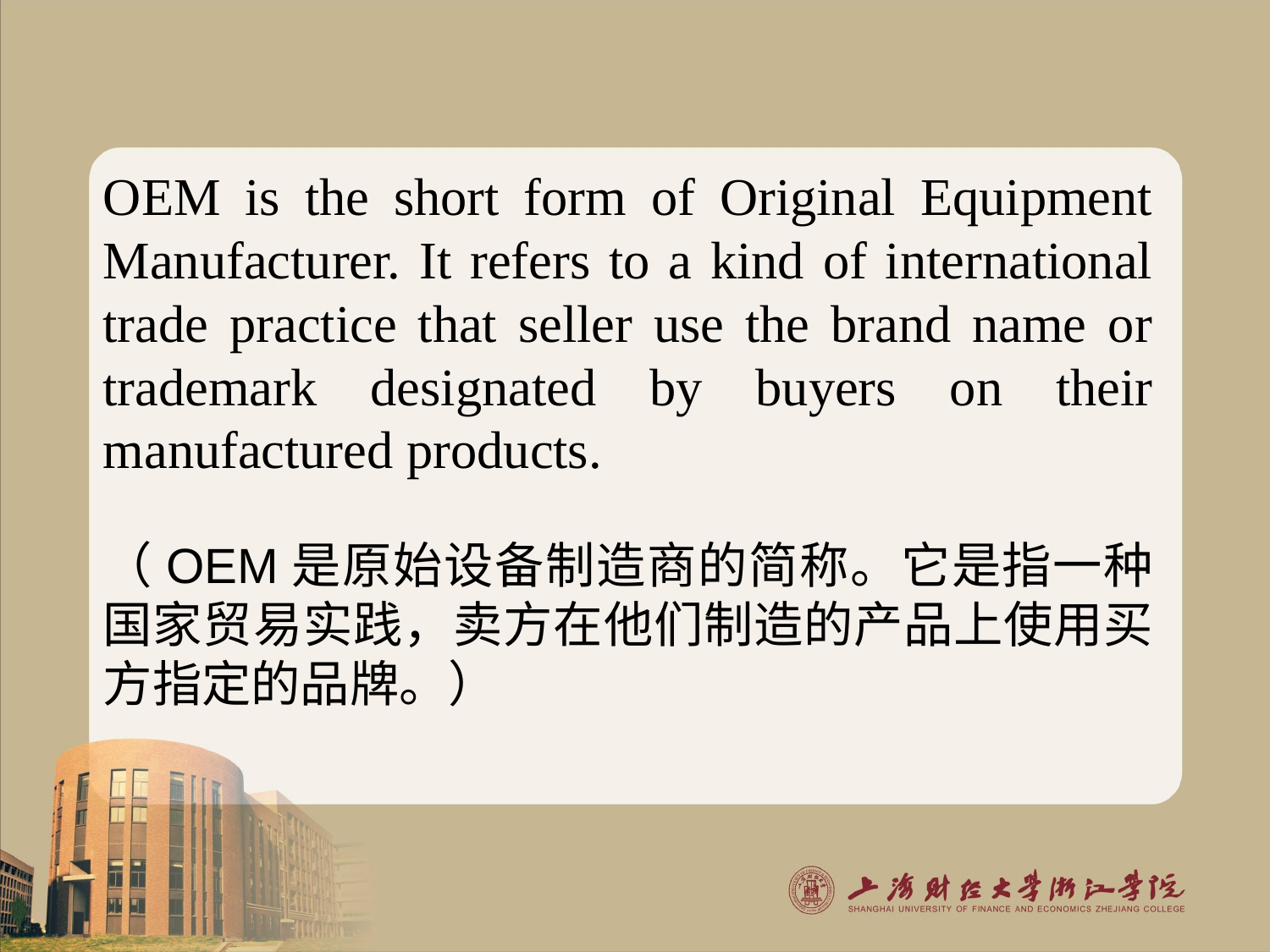

OEM is the short form of Original Equipment Manufacturer. It refers to a kind of international trade practice that seller use the brand name or trademark designated by buyers on their manufactured products.

（OEM是原始设备制造商的简称。它是指一种国家贸易实践，卖方在他们制造的产品上使用买方指定的品牌。）